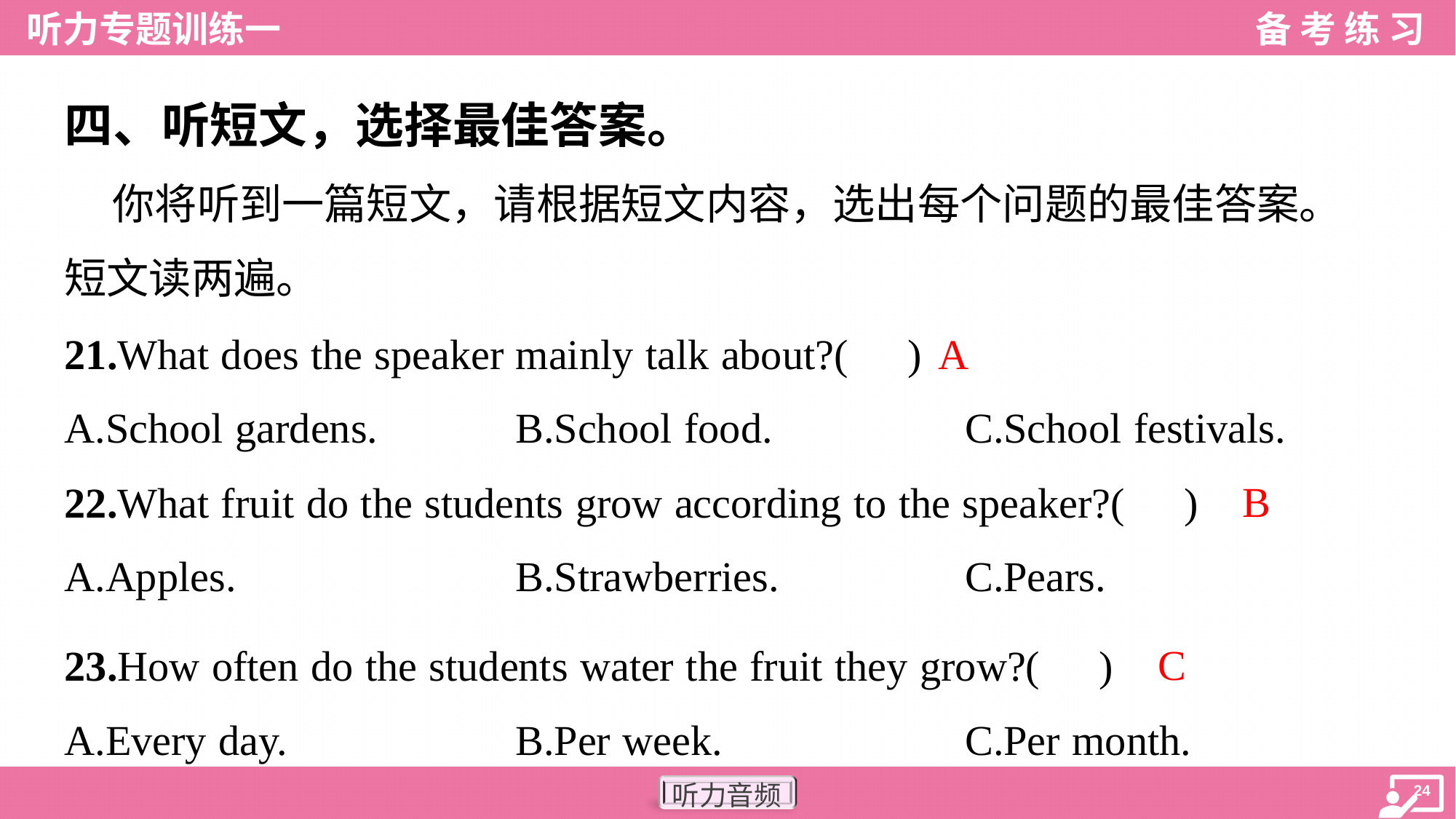

四、听短文，选择最佳答案。
    你将听到一篇短文，请根据短文内容，选出每个问题的最佳答案。
短文读两遍。
A
21.What does the speaker mainly talk about?(     )
A.School gardens.	B.School food.	C.School festivals.
B
22.What fruit do the students grow according to the speaker?(     )
A.Apples.	B.Strawberries.	C.Pears.
C
23.How often do the students water the fruit they grow?(     )
A.Every day.	B.Per week.	C.Per month.